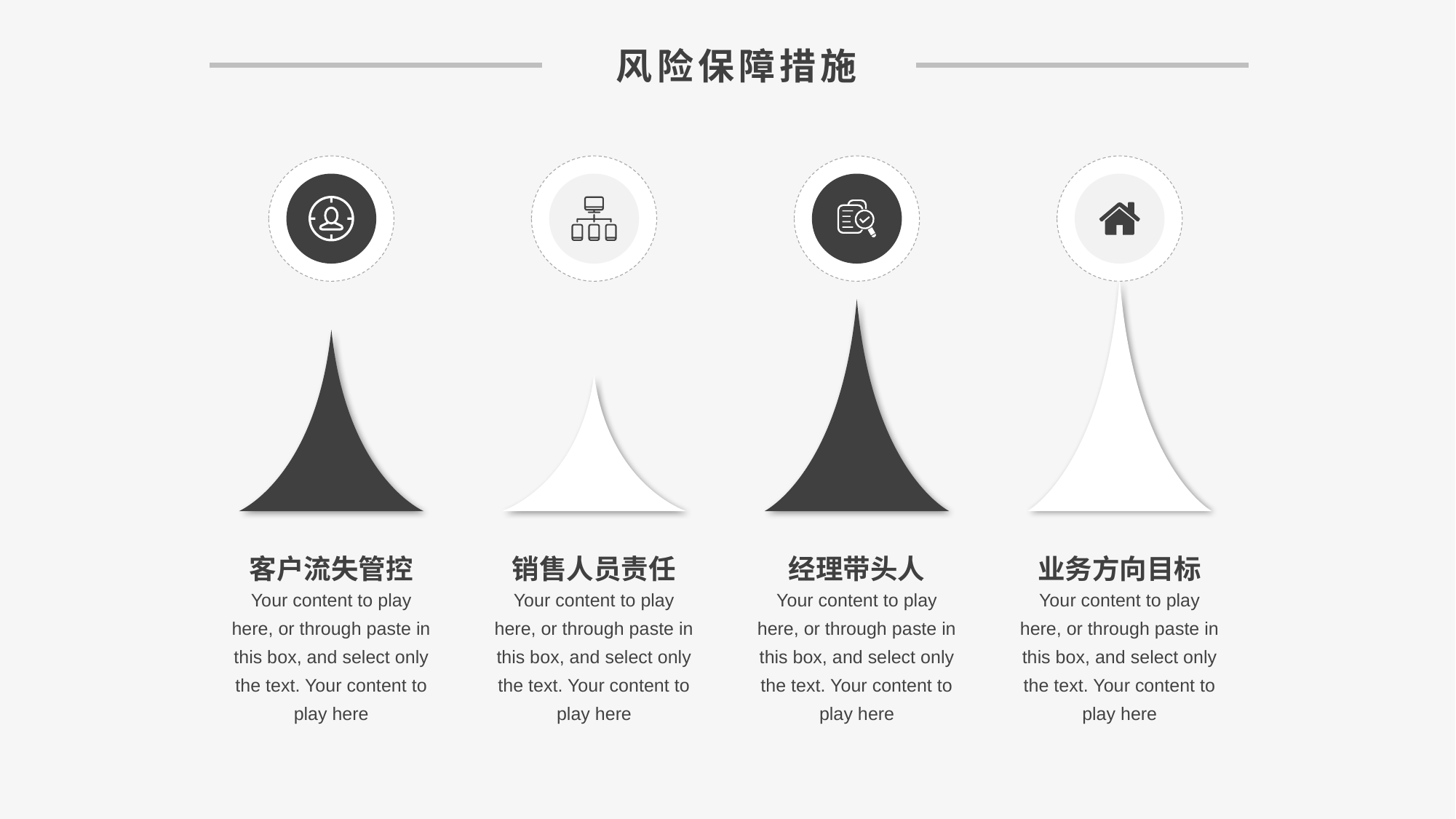

风险保障措施

客户流失管控
Your content to play here, or through paste in this box, and select only the text. Your content to play here
销售人员责任
Your content to play here, or through paste in this box, and select only the text. Your content to play here
经理带头人
Your content to play here, or through paste in this box, and select only the text. Your content to play here
业务方向目标
Your content to play here, or through paste in this box, and select only the text. Your content to play here